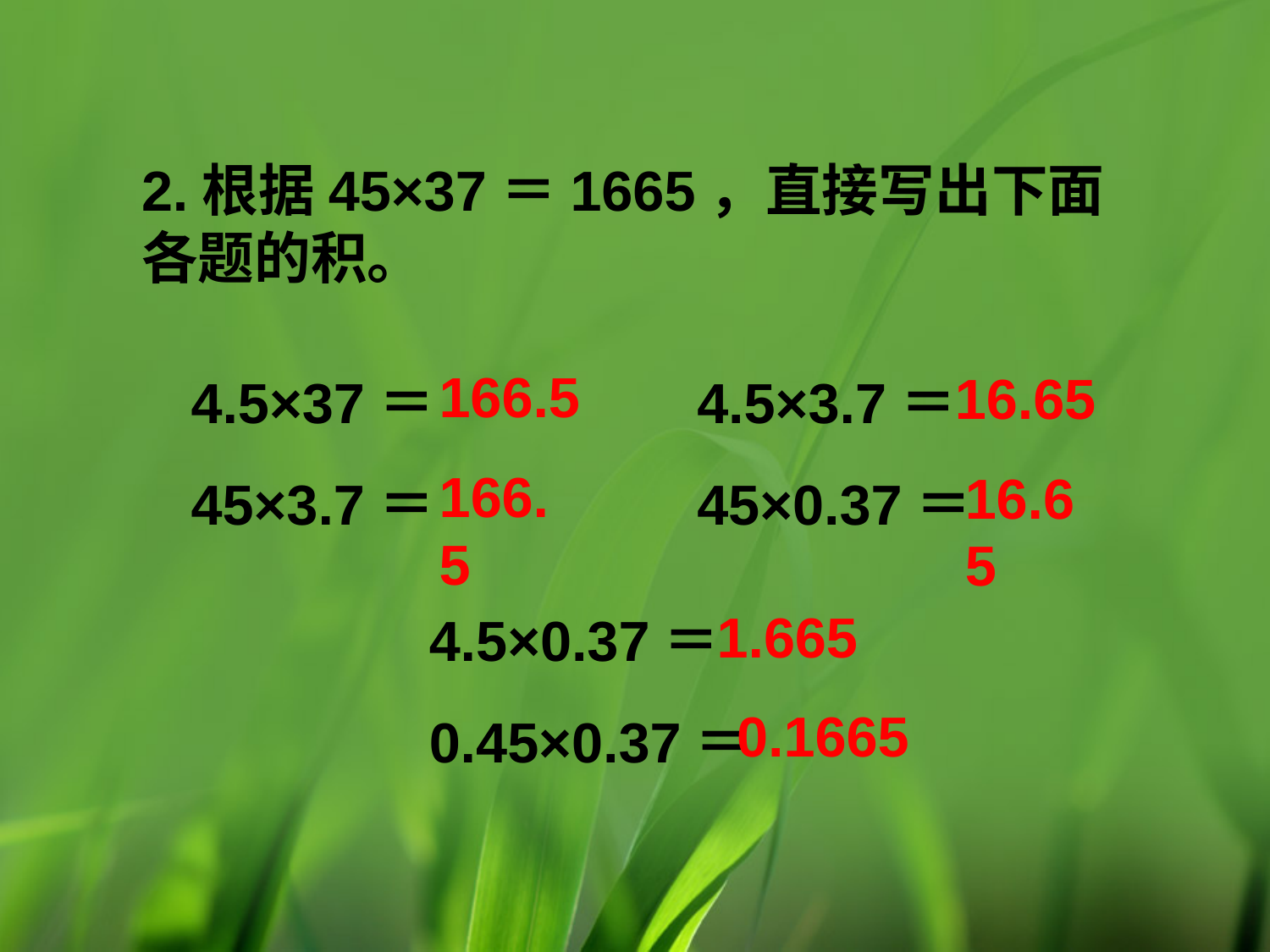

2.根据45×37＝1665，直接写出下面各题的积。
4.5×37＝
45×3.7＝
4.5×3.7＝
45×0.37＝
166.5
16.65
166.5
16.65
4.5×0.37＝
0.45×0.37＝
1.665
0.1665